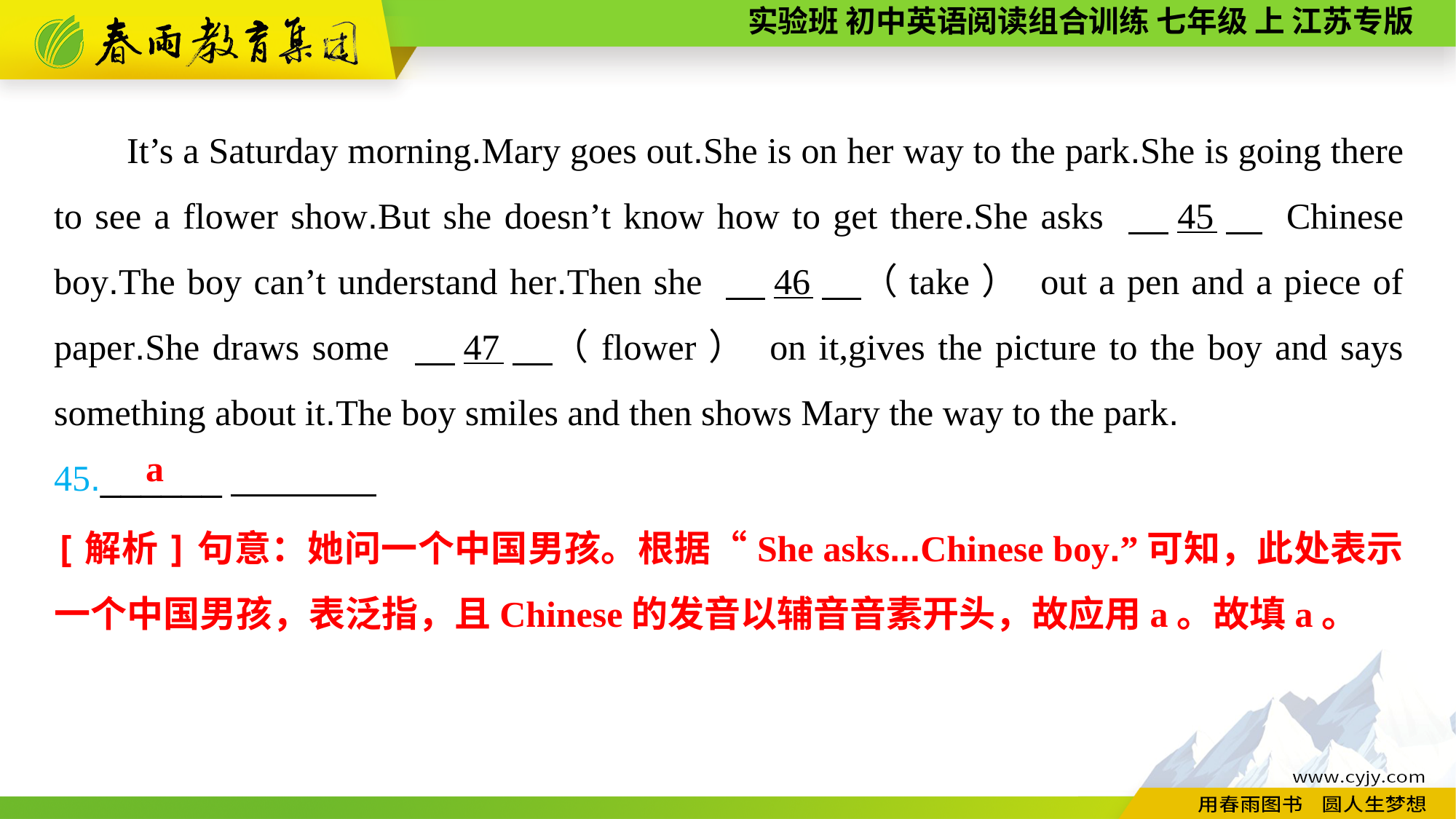

It’s a Saturday morning.Mary goes out.She is on her way to the park.She is going there to see a flower show.But she doesn’t know how to get there.She asks 　45　 Chinese boy.The boy can’t understand her.Then she 　46　（take） out a pen and a piece of paper.She draws some 　47　（flower） on it,gives the picture to the boy and says something about it.The boy smiles and then shows Mary the way to the park.
45.______
a
[解析]句意：她问一个中国男孩。根据“She asks...Chinese boy.”可知，此处表示一个中国男孩，表泛指，且Chinese的发音以辅音音素开头，故应用a。故填a。